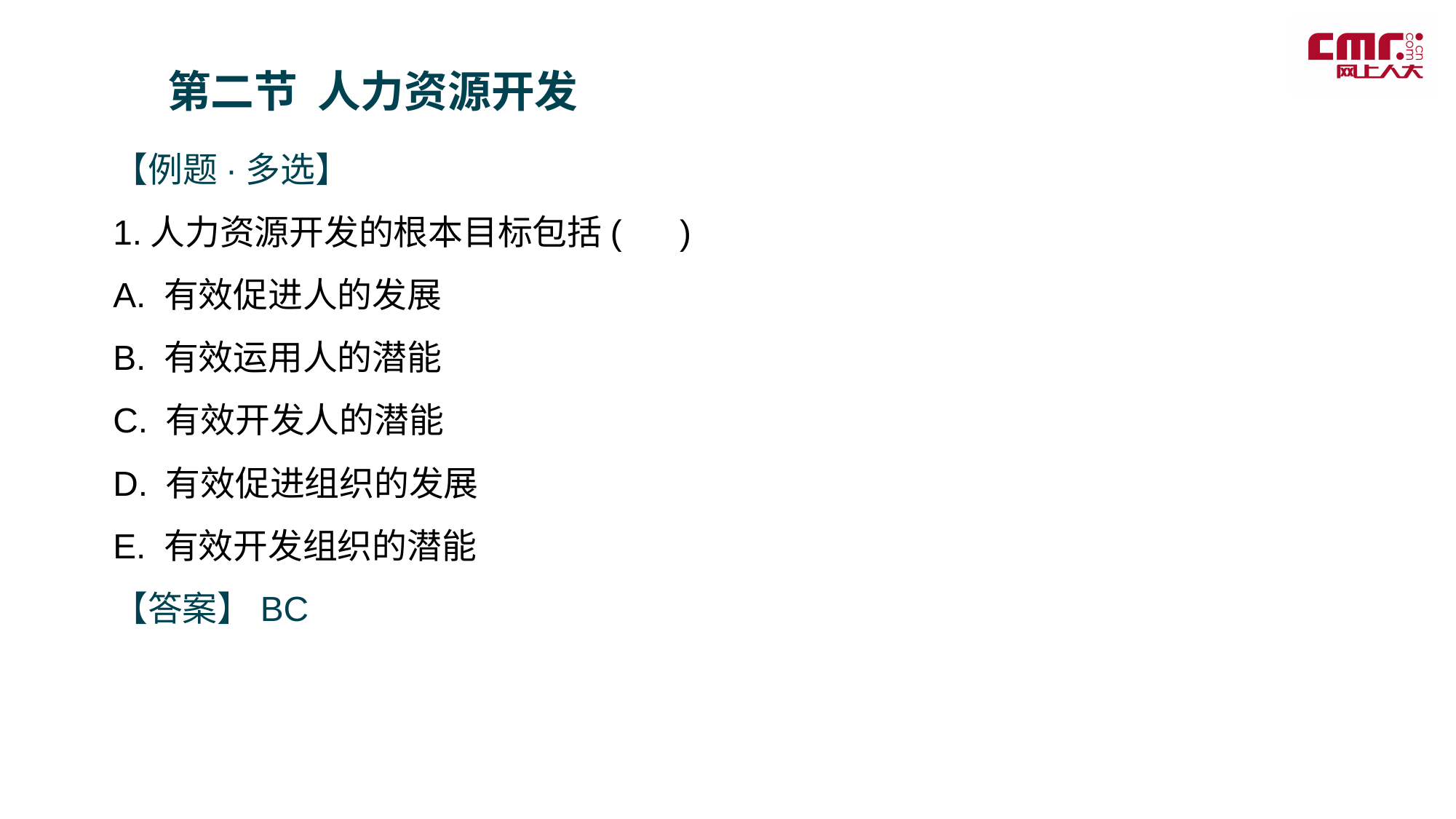

第二节  人力资源开发
【例题·多选】
1.人力资源开发的根本目标包括(      )
A. 有效促进人的发展
B. 有效运用人的潜能
C. 有效开发人的潜能
D. 有效促进组织的发展
E. 有效开发组织的潜能
【答案】BC